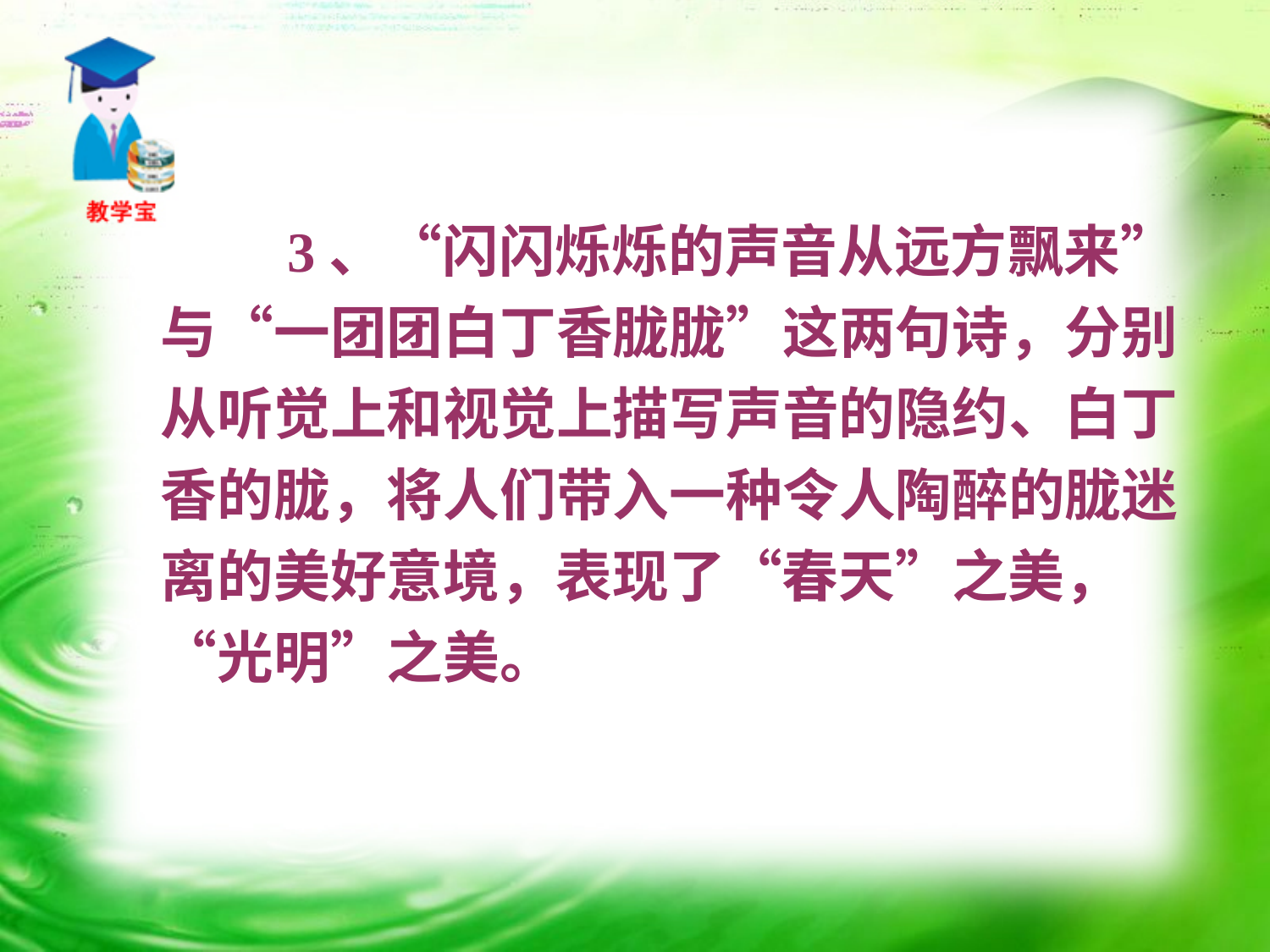

3、“闪闪烁烁的声音从远方飘来”与“一团团白丁香胧胧”这两句诗，分别从听觉上和视觉上描写声音的隐约、白丁香的胧，将人们带入一种令人陶醉的胧迷离的美好意境，表现了“春天”之美，“光明”之美。